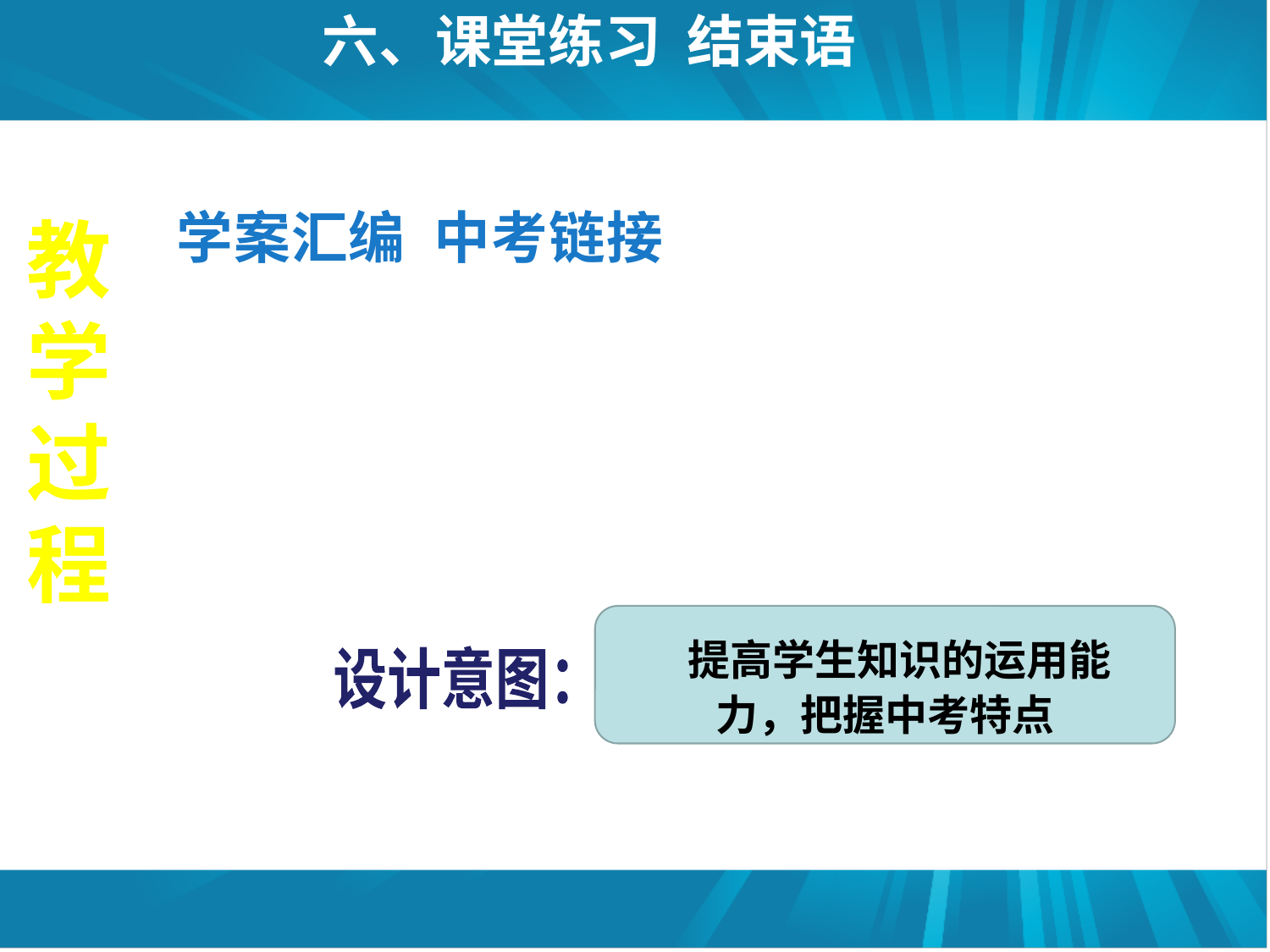

六、课堂练习  结束语
学案汇编  中考链接
教学过程
 提高学生知识的运用能力，把握中考特点

设计意图：